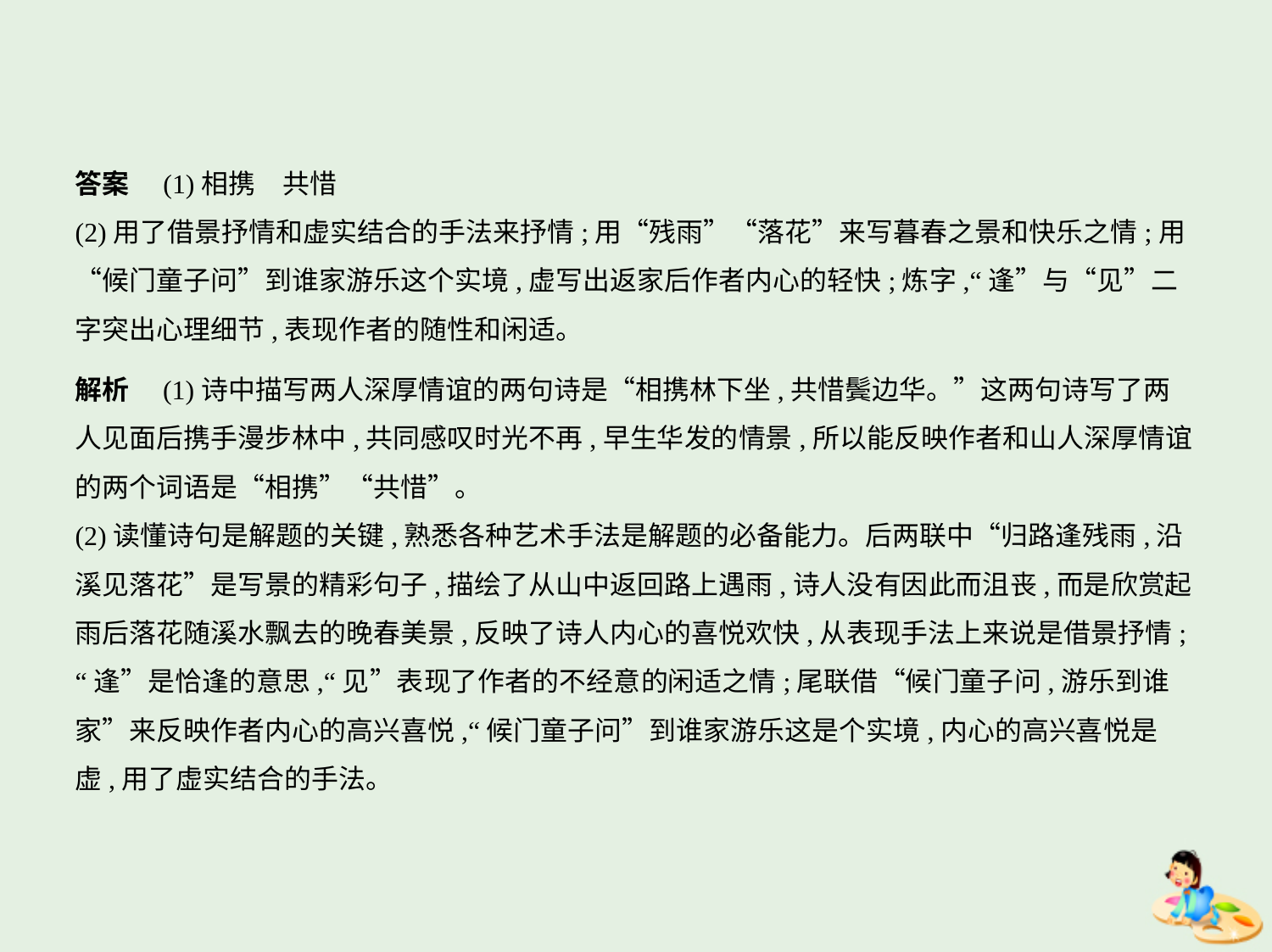

答案　(1)相携　共惜
(2)用了借景抒情和虚实结合的手法来抒情;用“残雨”“落花”来写暮春之景和快乐之情;用
“候门童子问”到谁家游乐这个实境,虚写出返家后作者内心的轻快;炼字,“逢”与“见”二
字突出心理细节,表现作者的随性和闲适。
解析　(1)诗中描写两人深厚情谊的两句诗是“相携林下坐,共惜鬓边华。”这两句诗写了两
人见面后携手漫步林中,共同感叹时光不再,早生华发的情景,所以能反映作者和山人深厚情谊
的两个词语是“相携”“共惜”。
(2)读懂诗句是解题的关键,熟悉各种艺术手法是解题的必备能力。后两联中“归路逢残雨,沿
溪见落花”是写景的精彩句子,描绘了从山中返回路上遇雨,诗人没有因此而沮丧,而是欣赏起
雨后落花随溪水飘去的晚春美景,反映了诗人内心的喜悦欢快,从表现手法上来说是借景抒情;
“逢”是恰逢的意思,“见”表现了作者的不经意的闲适之情;尾联借“候门童子问,游乐到谁
家”来反映作者内心的高兴喜悦,“候门童子问”到谁家游乐这是个实境,内心的高兴喜悦是
虚,用了虚实结合的手法。